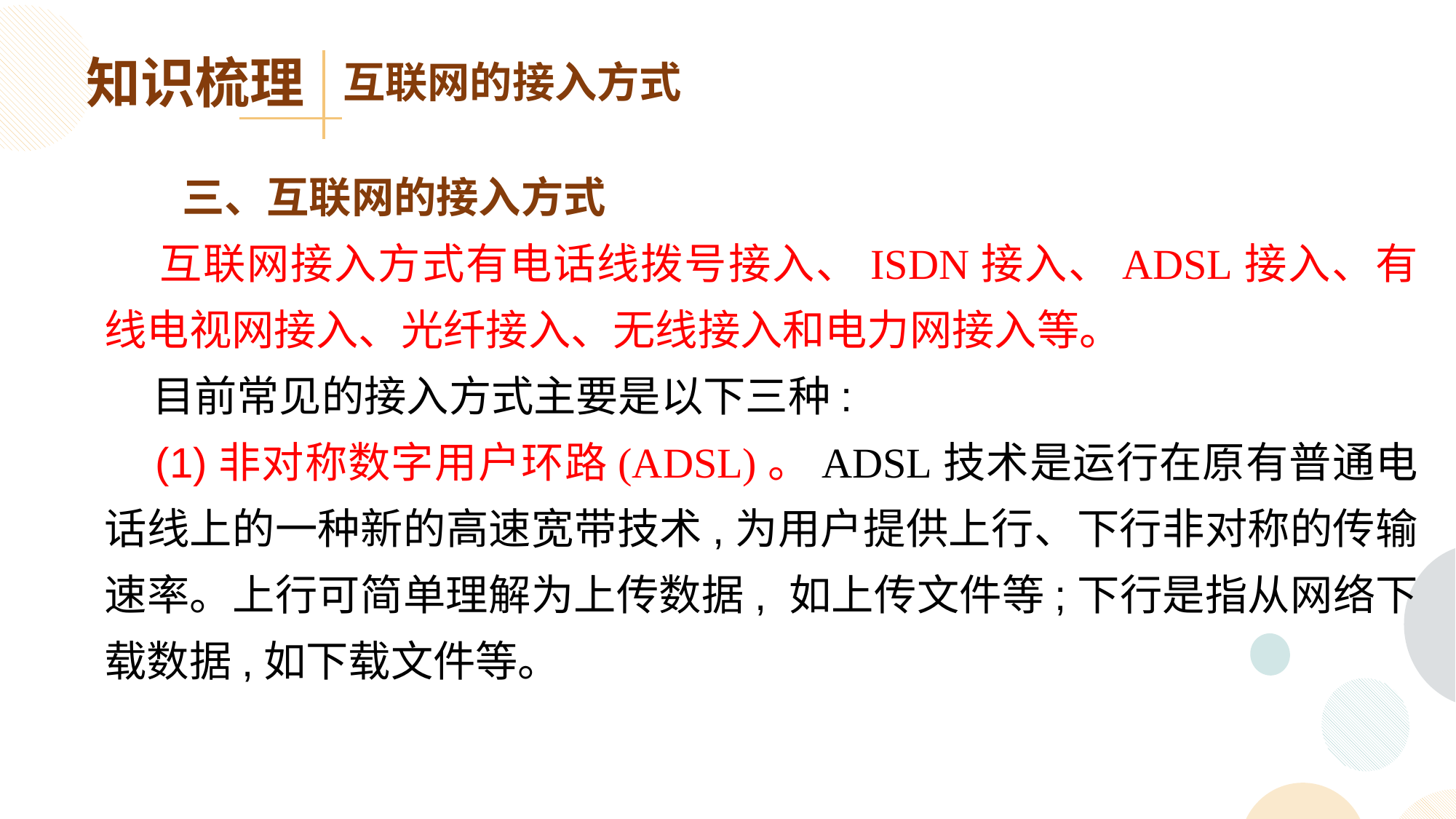

知识梳理
互联网的接入方式
       三、互联网的接入方式
    互联网接入方式有电话线拨号接入、ISDN接入、ADSL接入、有线电视网接入、光纤接入、无线接入和电力网接入等。
    目前常见的接入方式主要是以下三种:
    (1)非对称数字用户环路(ADSL)。ADSL技术是运行在原有普通电话线上的一种新的高速宽带技术,为用户提供上行、下行非对称的传输速率。上行可简单理解为上传数据, 如上传文件等;下行是指从网络下载数据,如下载文件等。